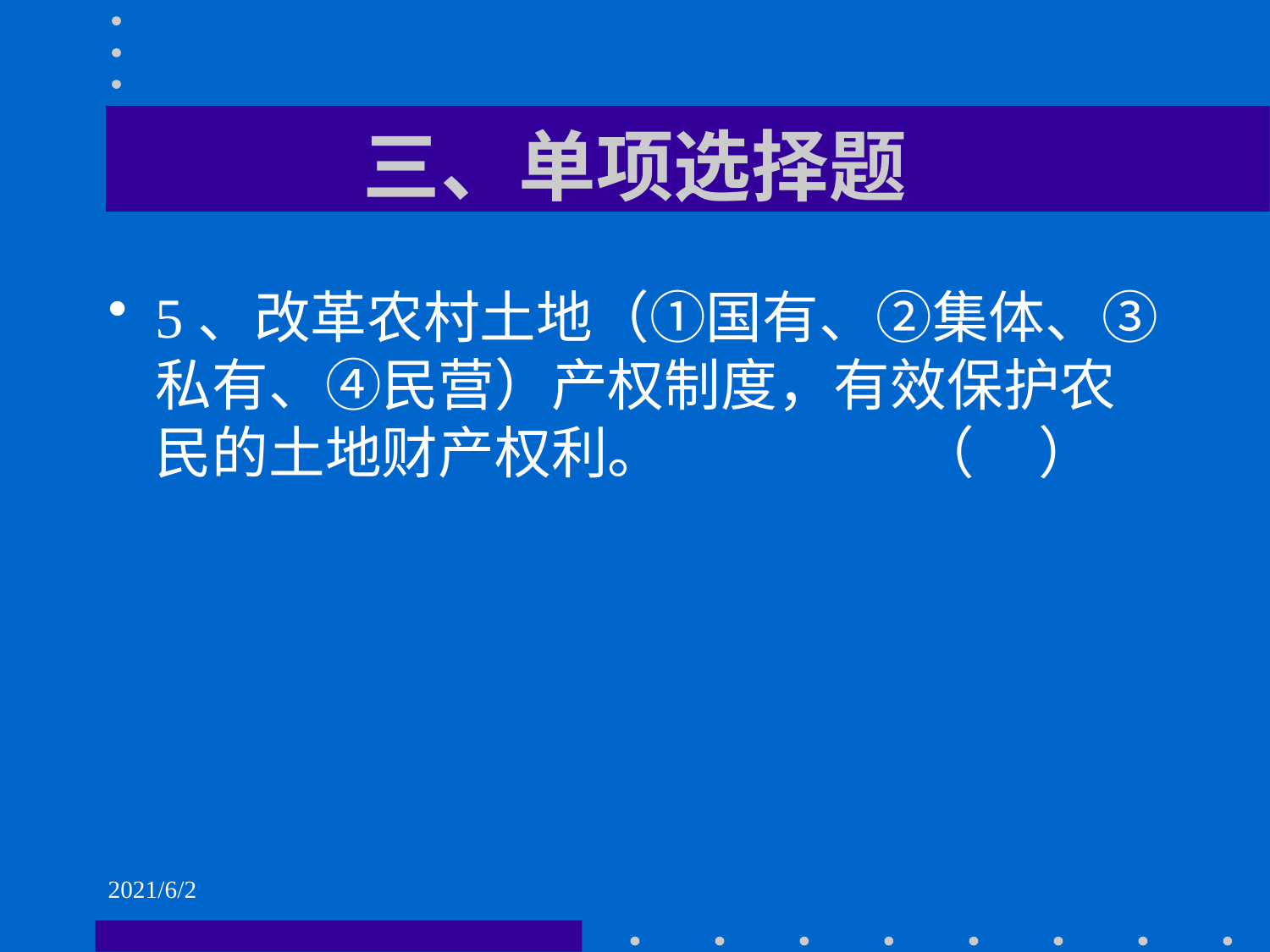

# 三、单项选择题
5、改革农村土地（①国有、②集体、③私有、④民营）产权制度，有效保护农民的土地财产权利。                    （     ）
2021/6/2